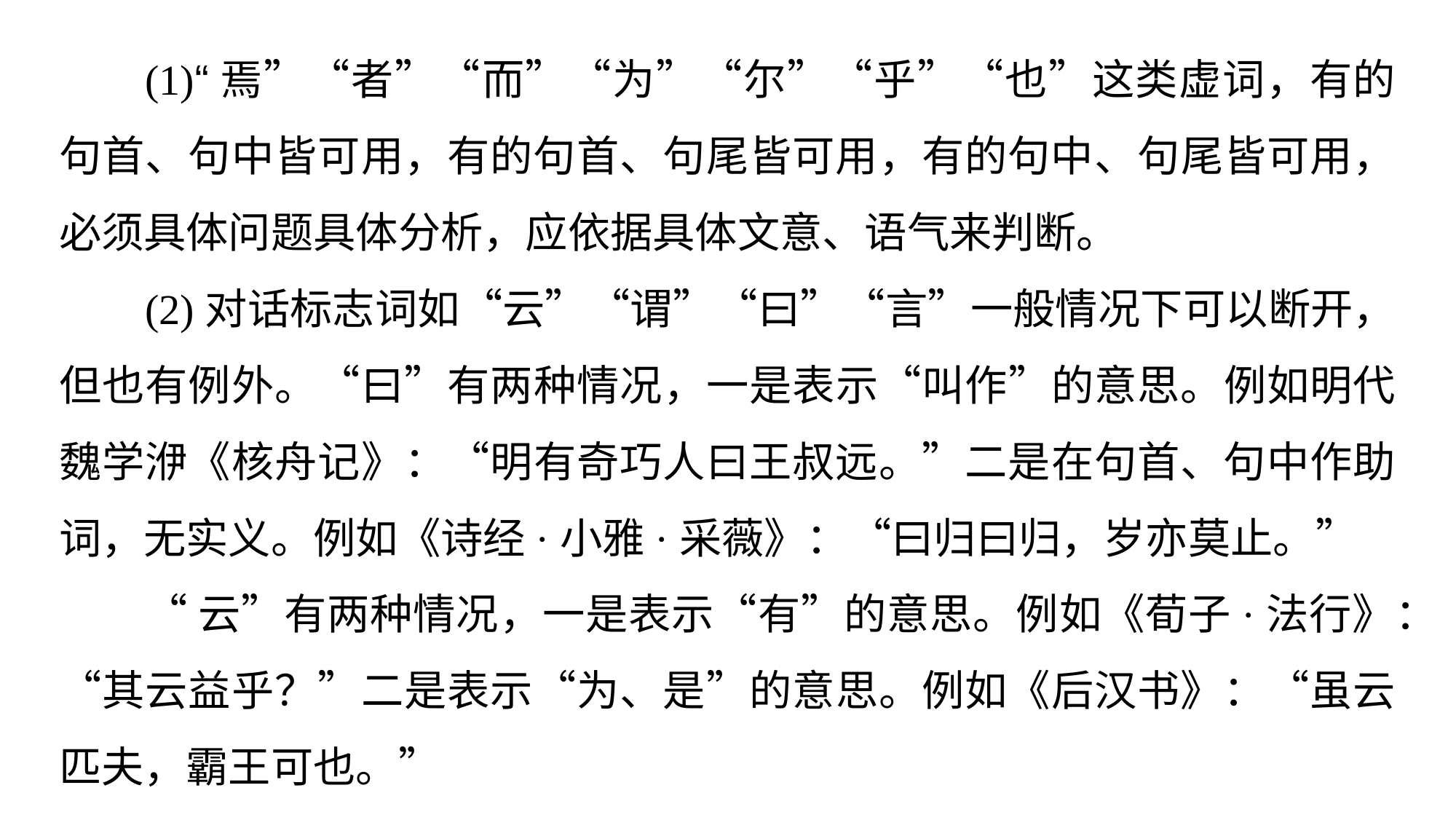

(1)“焉”“者”“而”“为”“尔”“乎”“也”这类虚词，有的句首、句中皆可用，有的句首、句尾皆可用，有的句中、句尾皆可用，必须具体问题具体分析，应依据具体文意、语气来判断。
(2)对话标志词如“云”“谓”“曰”“言”一般情况下可以断开，但也有例外。“曰”有两种情况，一是表示“叫作”的意思。例如明代魏学洢《核舟记》：“明有奇巧人曰王叔远。”二是在句首、句中作助词，无实义。例如《诗经·小雅·采薇》：“曰归曰归，岁亦莫止。”
“云”有两种情况，一是表示“有”的意思。例如《荀子·法行》：“其云益乎？”二是表示“为、是”的意思。例如《后汉书》：“虽云匹夫，霸王可也。”